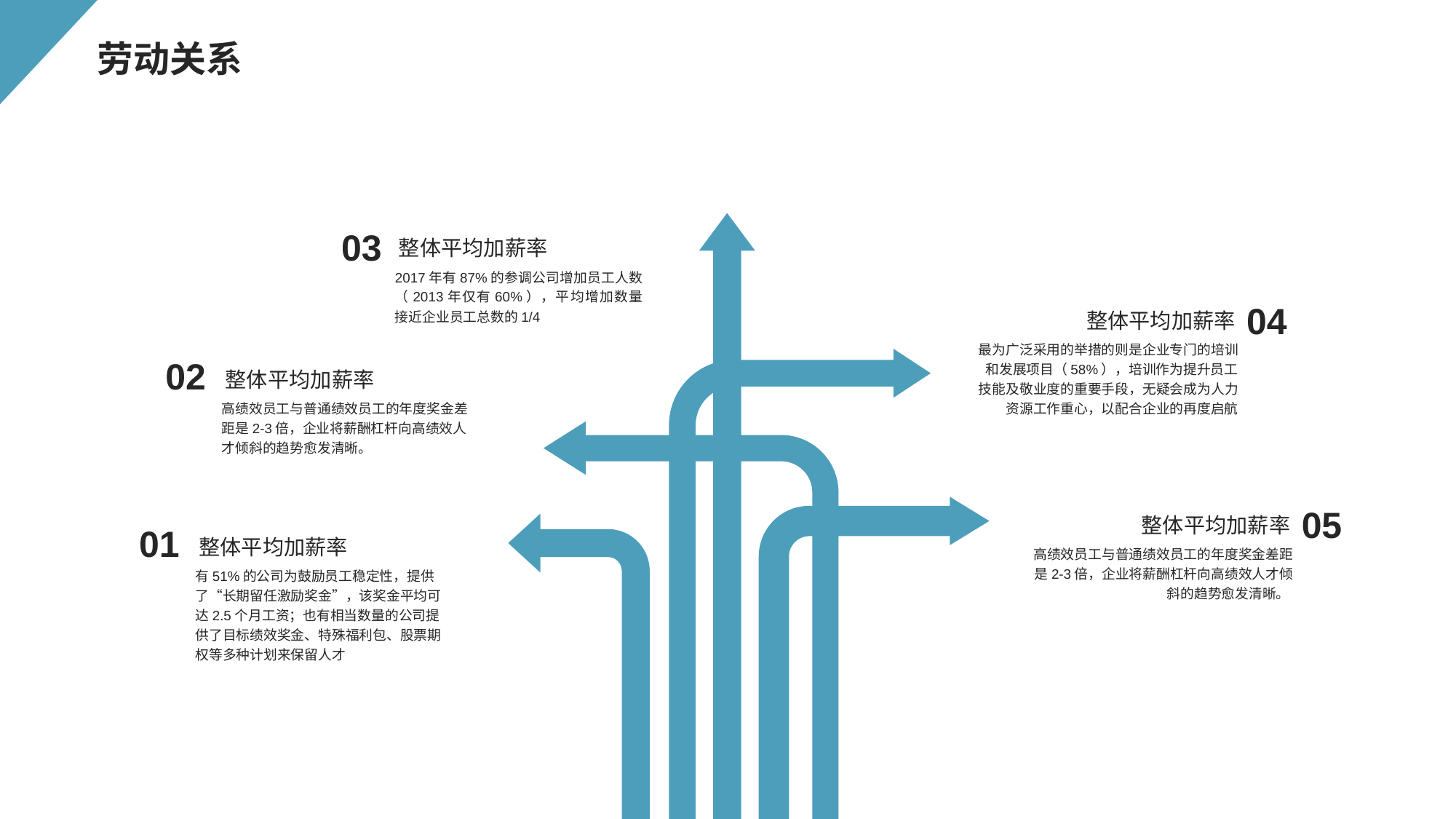

劳动关系

03

整体平均加薪率
2017年有87%的参调公司增加员工人数（2013年仅有60%），平均增加数量接近企业员工总数的1/4
04

整体平均加薪率
最为广泛采用的举措的则是企业专门的培训和发展项目（58%），培训作为提升员工技能及敬业度的重要手段，无疑会成为人力资源工作重心，以配合企业的再度启航
02

整体平均加薪率
高绩效员工与普通绩效员工的年度奖金差距是2-3倍，企业将薪酬杠杆向高绩效人才倾斜的趋势愈发清晰。

05

整体平均加薪率

01

整体平均加薪率
高绩效员工与普通绩效员工的年度奖金差距是2-3倍，企业将薪酬杠杆向高绩效人才倾斜的趋势愈发清晰。
有51%的公司为鼓励员工稳定性，提供了“长期留任激励奖金”，该奖金平均可达2.5个月工资；也有相当数量的公司提供了目标绩效奖金、特殊福利包、股票期权等多种计划来保留人才